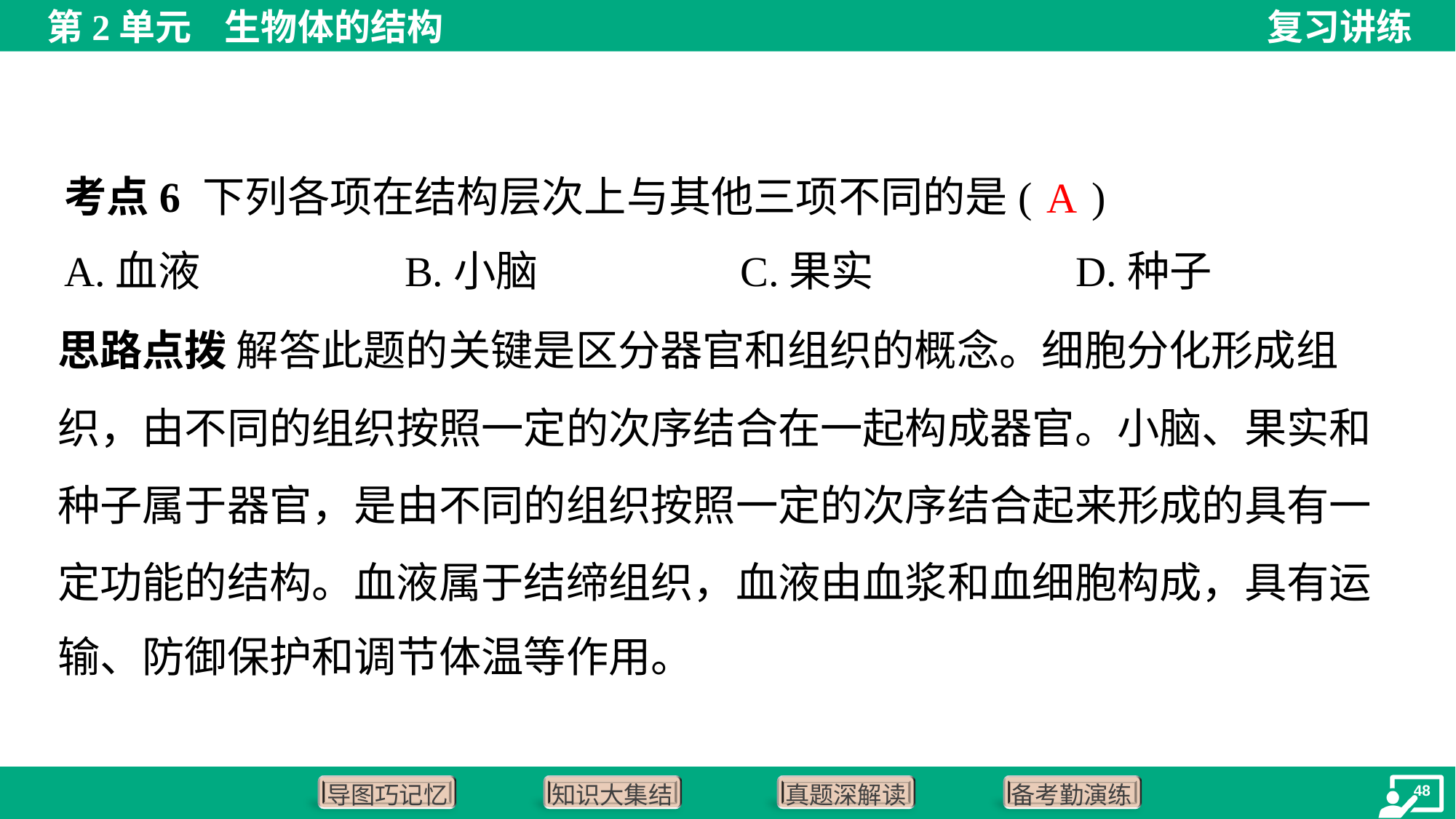

A
考点6 下列各项在结构层次上与其他三项不同的是(     )
A.血液	B.小脑	C.果实	D.种子
思路点拨 解答此题的关键是区分器官和组织的概念。细胞分化形成组
织，由不同的组织按照一定的次序结合在一起构成器官。小脑、果实和
种子属于器官，是由不同的组织按照一定的次序结合起来形成的具有一
定功能的结构。血液属于结缔组织，血液由血浆和血细胞构成，具有运
输、防御保护和调节体温等作用。